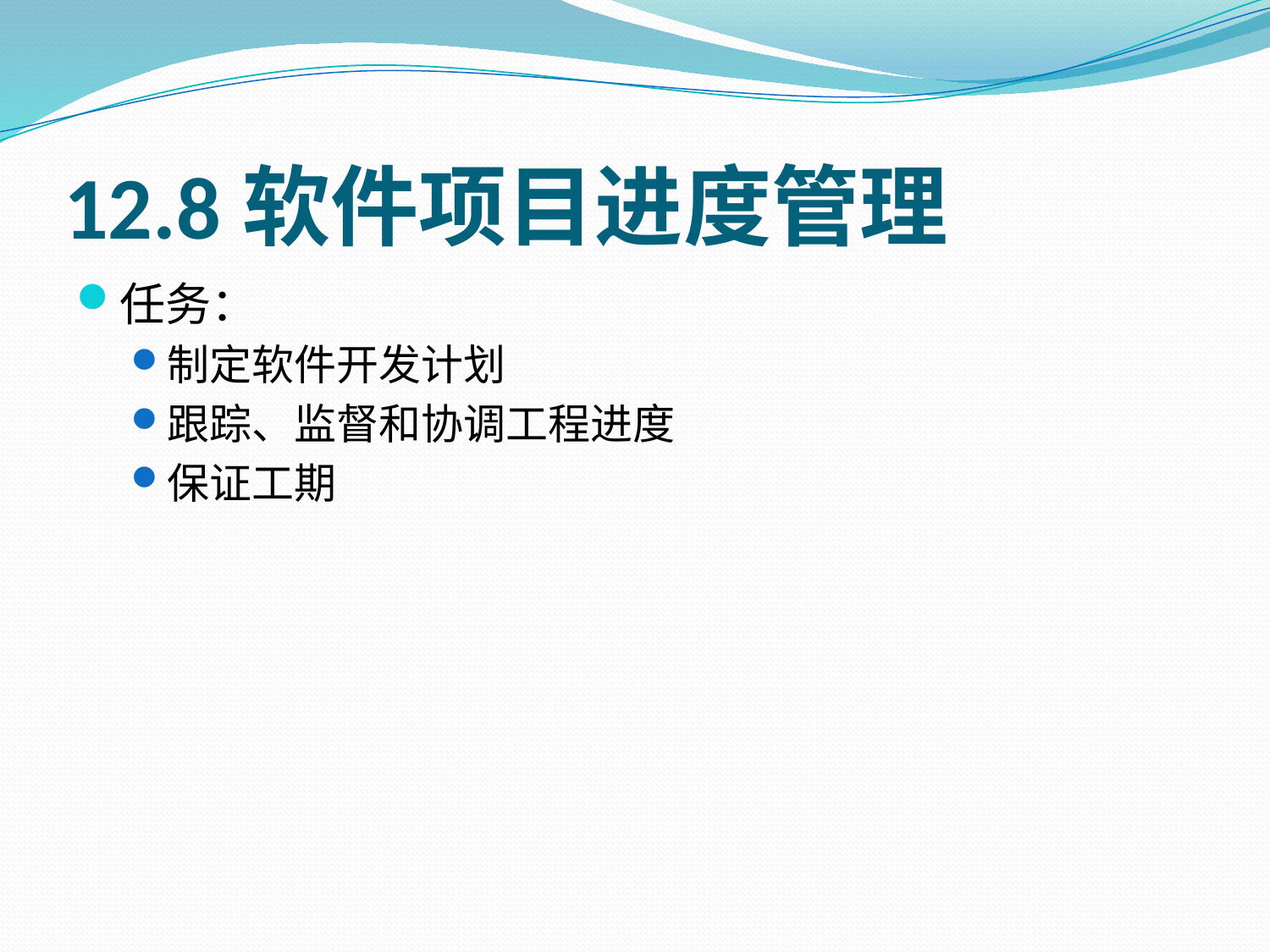

# 12.8软件项目进度管理
任务：
制定软件开发计划
跟踪、监督和协调工程进度
保证工期